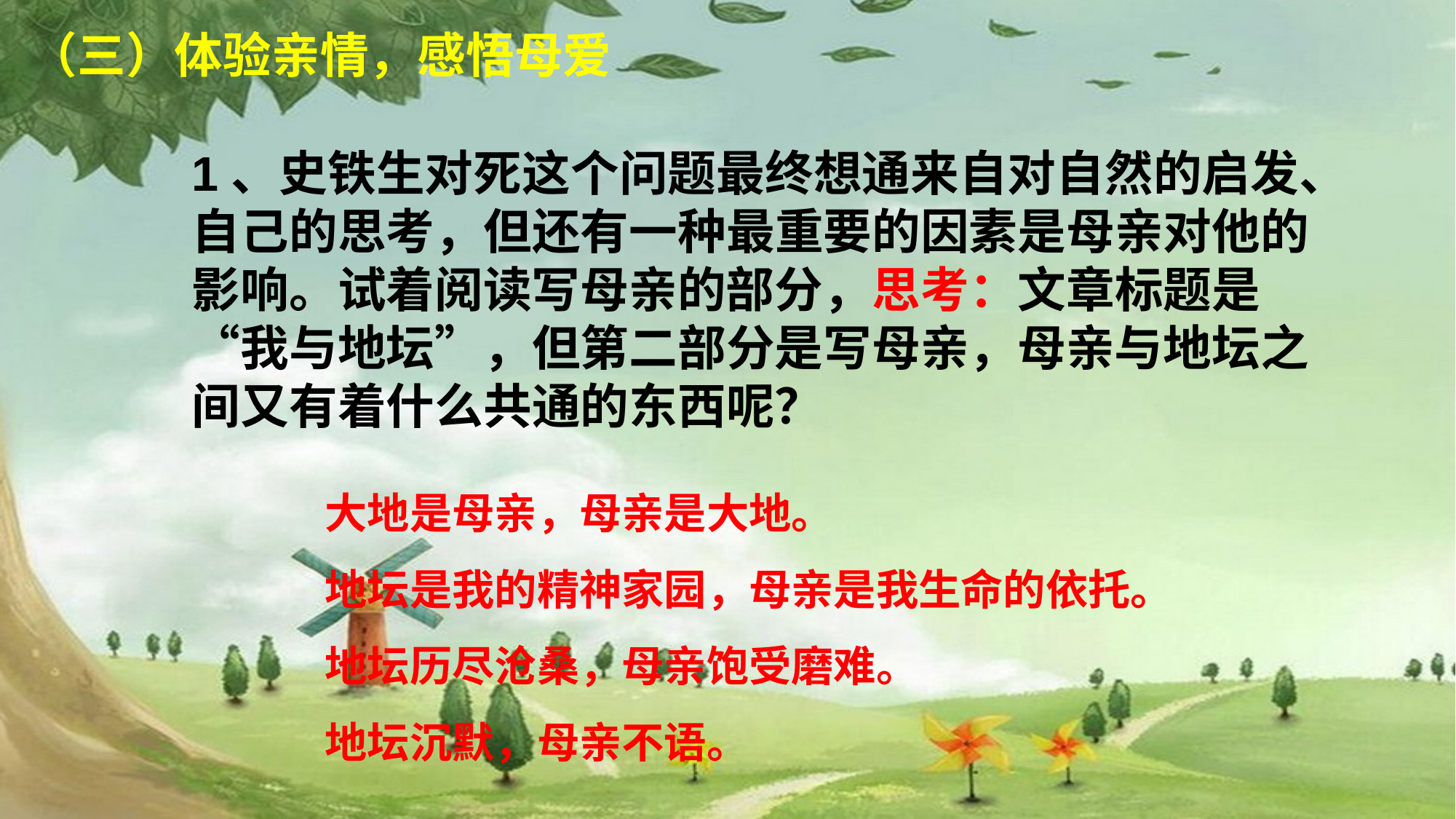

（三）体验亲情，感悟母爱
1、史铁生对死这个问题最终想通来自对自然的启发、自己的思考，但还有一种最重要的因素是母亲对他的影响。试着阅读写母亲的部分，思考：文章标题是“我与地坛”，但第二部分是写母亲，母亲与地坛之间又有着什么共通的东西呢？
大地是母亲，母亲是大地。
地坛是我的精神家园，母亲是我生命的依托。
地坛历尽沧桑，母亲饱受磨难。
地坛沉默，母亲不语。